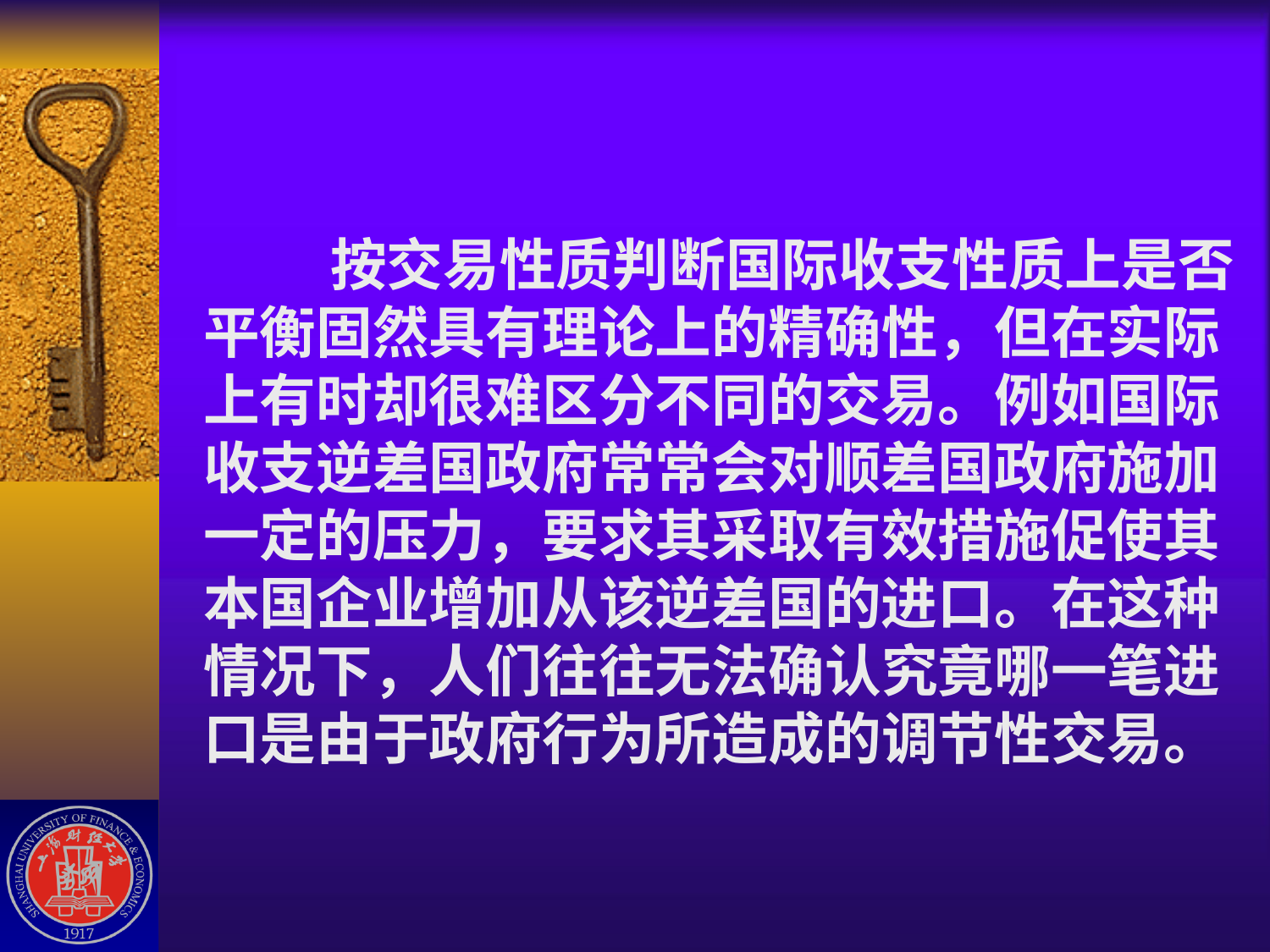

# 按交易性质判断国际收支性质上是否平衡固然具有理论上的精确性，但在实际上有时却很难区分不同的交易。例如国际收支逆差国政府常常会对顺差国政府施加一定的压力，要求其采取有效措施促使其本国企业增加从该逆差国的进口。在这种情况下，人们往往无法确认究竟哪一笔进口是由于政府行为所造成的调节性交易。